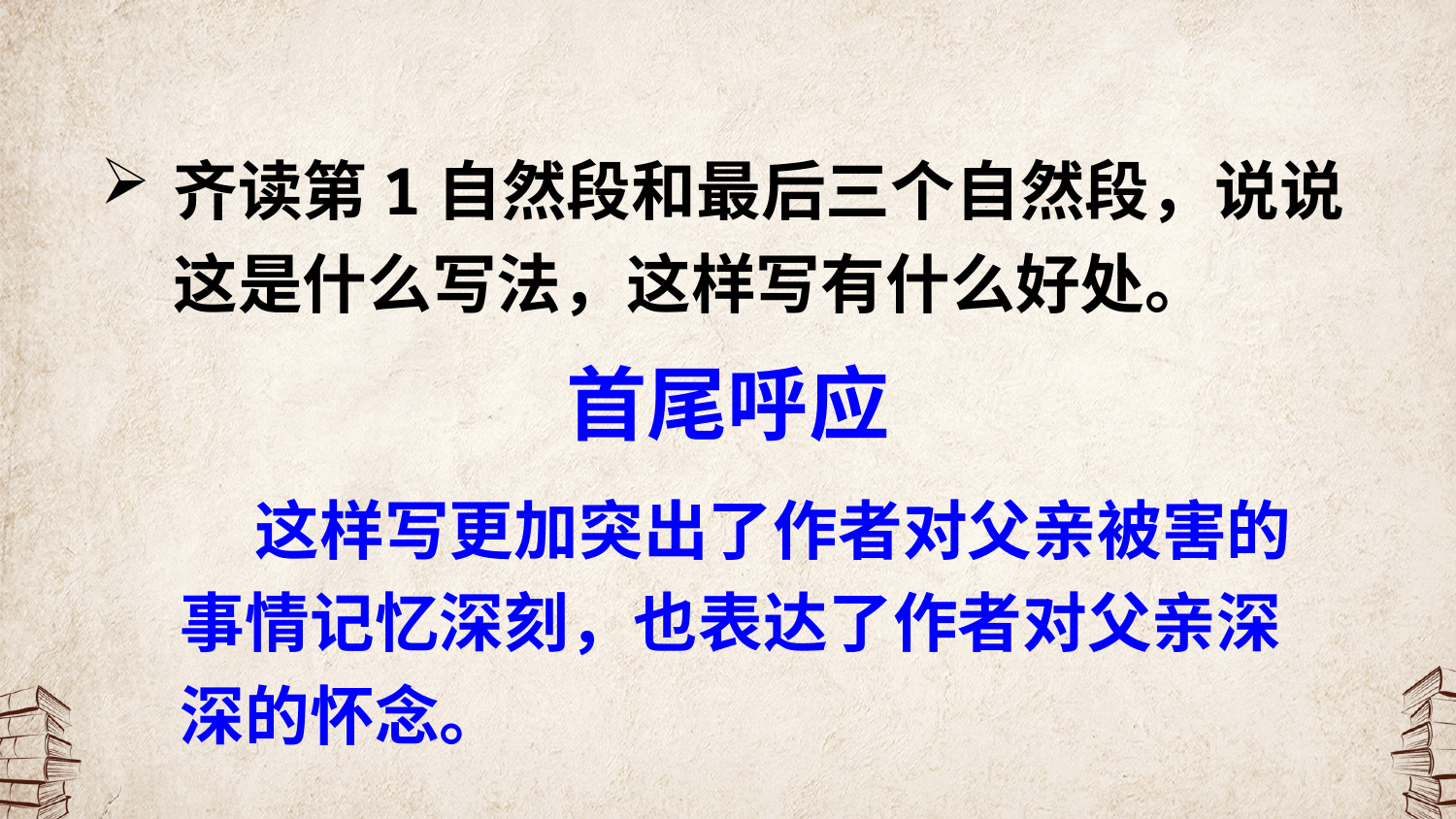

齐读第1自然段和最后三个自然段，说说这是什么写法，这样写有什么好处。
首尾呼应
    这样写更加突出了作者对父亲被害的事情记忆深刻，也表达了作者对父亲深深的怀念。